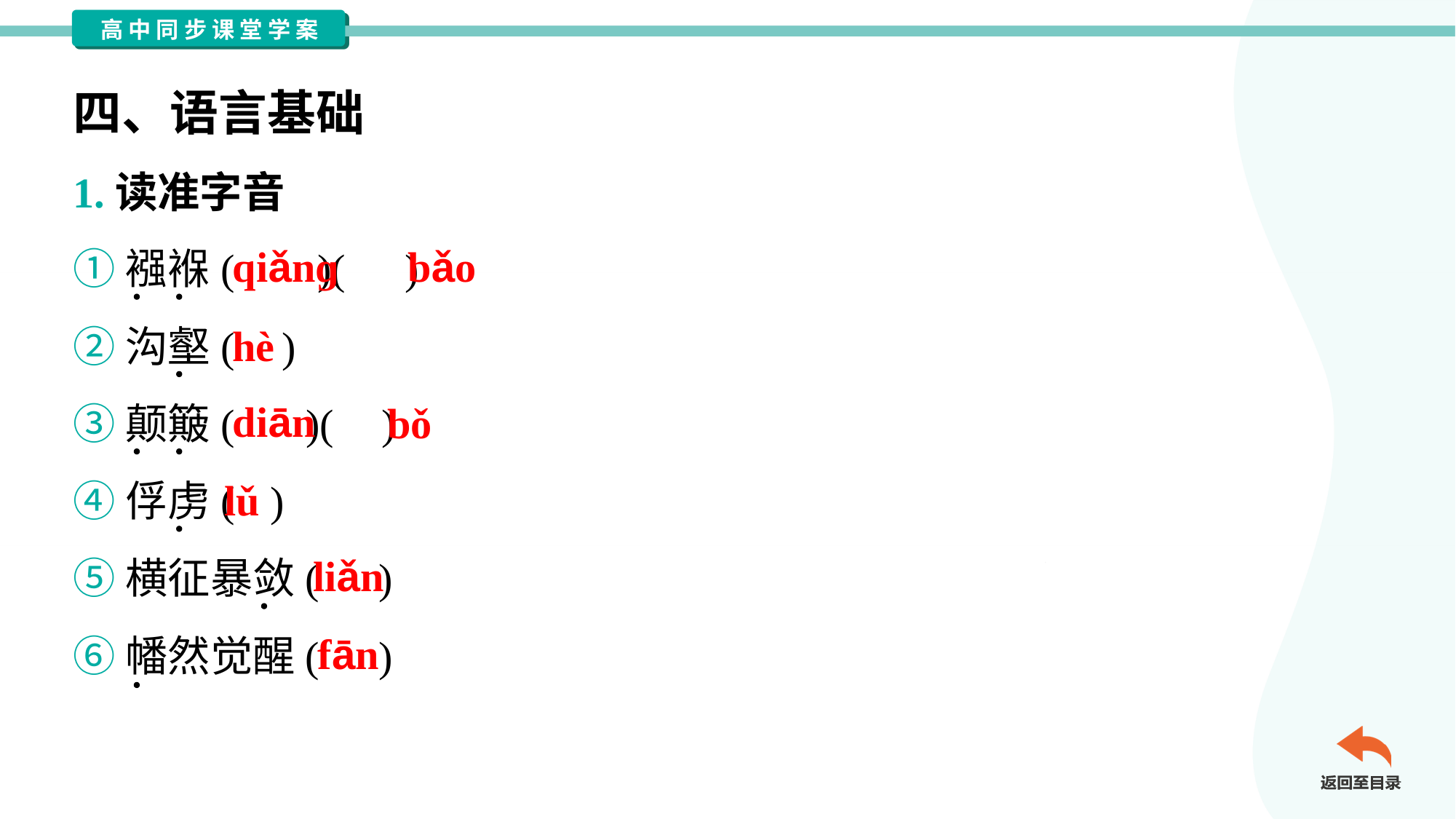

四、语言基础
1.读准字音
①襁褓(       )(     )
②沟壑(    )
③颠簸(      )(    )
④俘虏(   )
⑤横征暴敛(     )
⑥幡然觉醒(     )
qiǎnɡ
bǎo
hè

diān
bǒ

lǔ

liǎn

fān